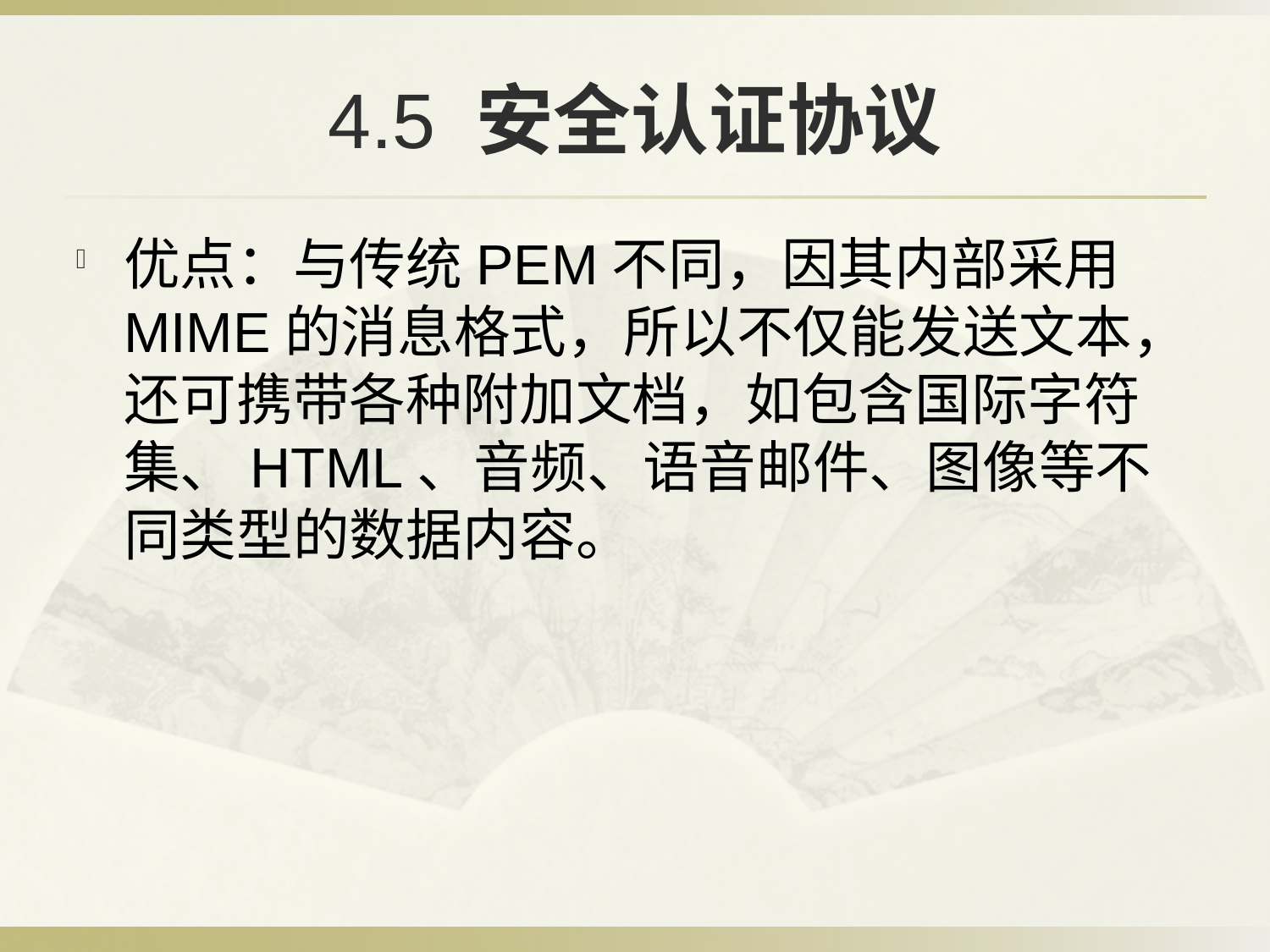

# 4.5 安全认证协议
优点：与传统PEM不同，因其内部采用MIME的消息格式，所以不仅能发送文本，还可携带各种附加文档，如包含国际字符集、HTML、音频、语音邮件、图像等不同类型的数据内容。